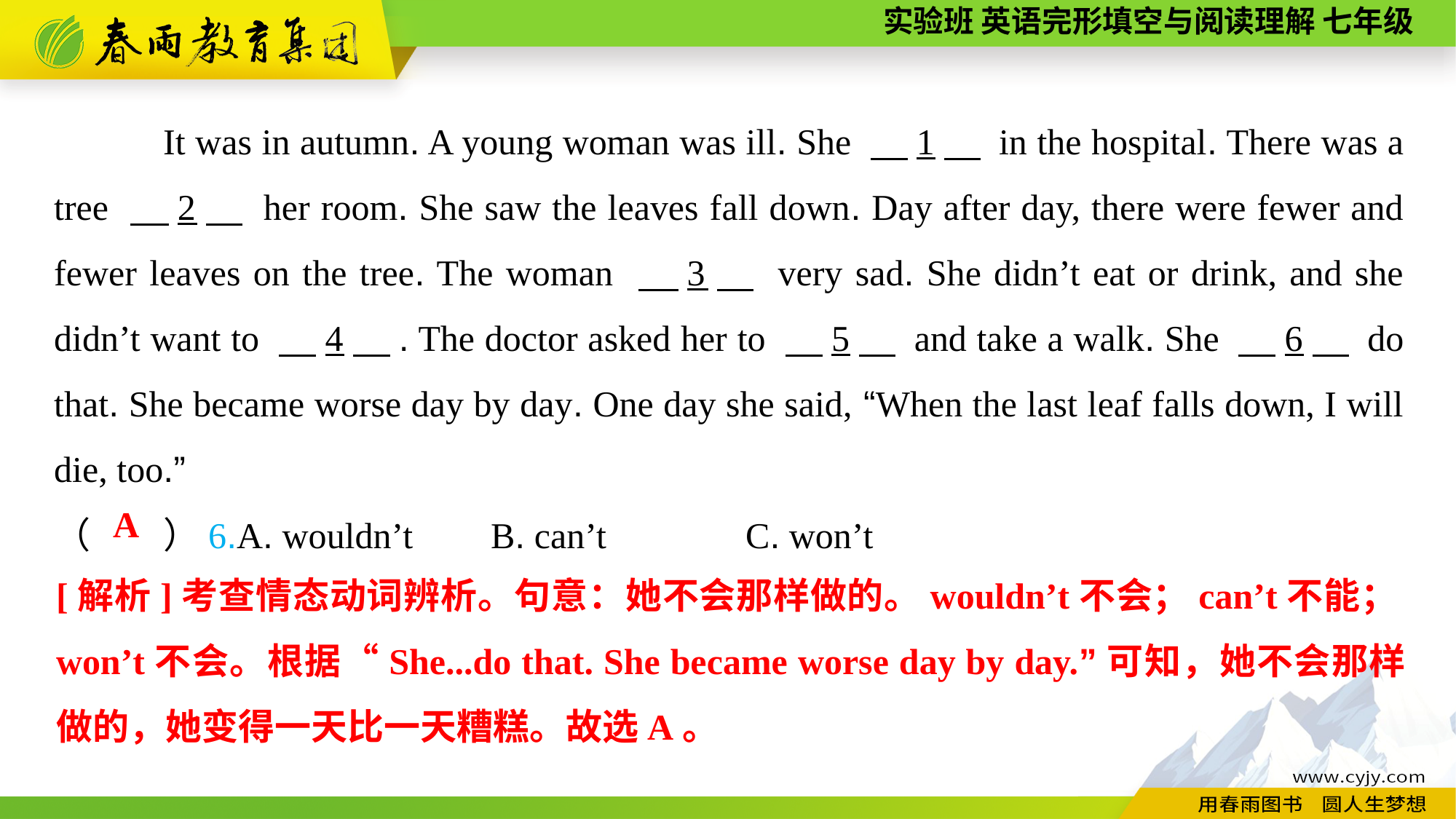

It was in autumn. A young woman was ill. She 　1　 in the hospital. There was a tree 　2　 her room. She saw the leaves fall down. Day after day, there were fewer and fewer leaves on the tree. The woman 　3　 very sad. She didn’t eat or drink, and she didn’t want to 　4　. The doctor asked her to 　5　 and take a walk. She 　6　 do that. She became worse day by day. One day she said, “When the last leaf falls down, I will die, too.”
（　　）6.A. wouldn’t	B. can’t	    C. won’t
A
[解析]考查情态动词辨析。句意：她不会那样做的。wouldn’t不会；can’t不能；won’t不会。根据“She...do that. She became worse day by day.”可知，她不会那样做的，她变得一天比一天糟糕。故选A。